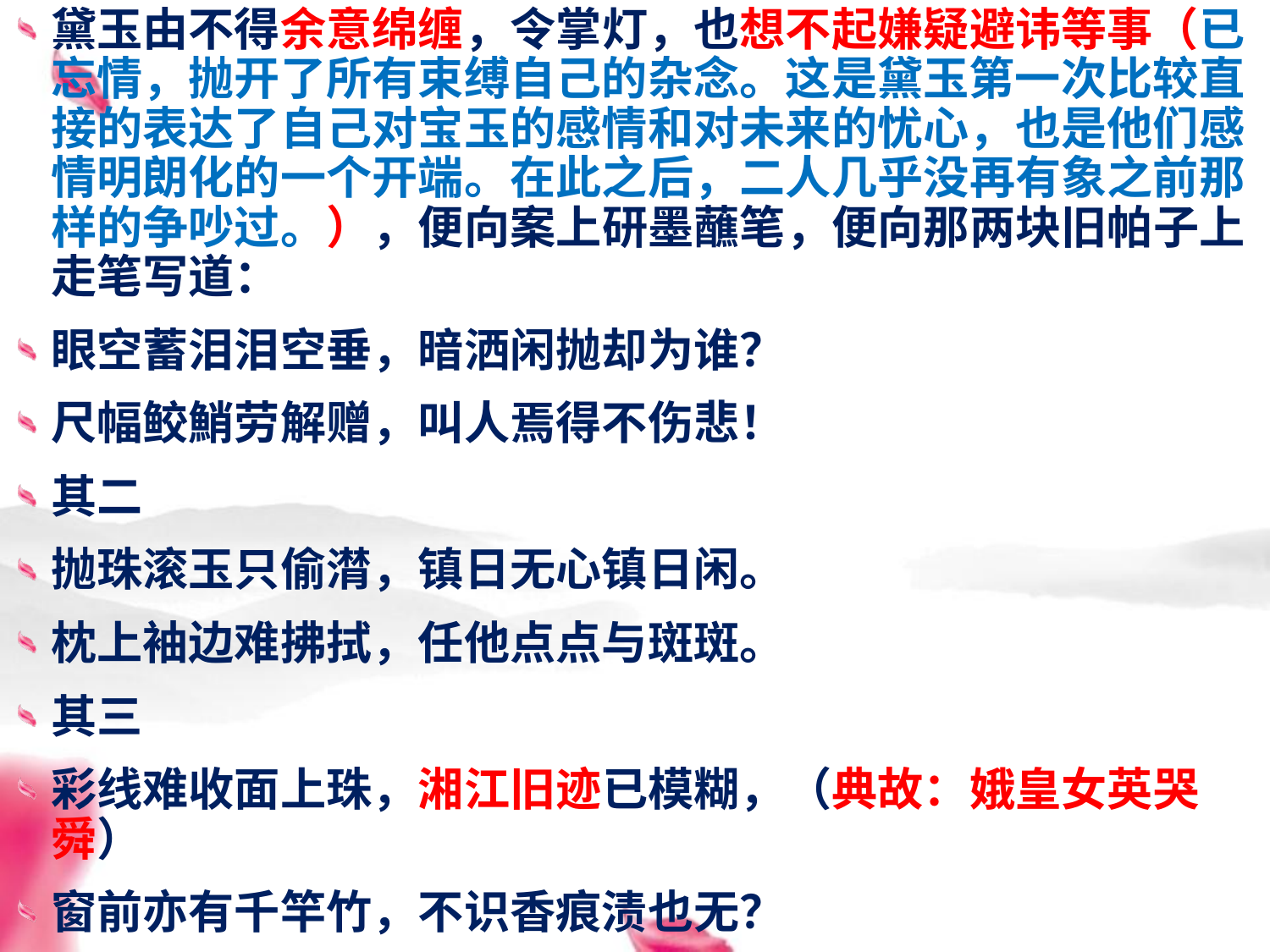

黛玉由不得余意绵缠，令掌灯，也想不起嫌疑避讳等事（已忘情，抛开了所有束缚自己的杂念。这是黛玉第一次比较直接的表达了自己对宝玉的感情和对未来的忧心，也是他们感情明朗化的一个开端。在此之后，二人几乎没再有象之前那样的争吵过。），便向案上研墨蘸笔，便向那两块旧帕子上走笔写道：
眼空蓄泪泪空垂，暗洒闲抛却为谁？
尺幅鲛鮹劳解赠，叫人焉得不伤悲！
其二
抛珠滚玉只偷潸，镇日无心镇日闲。
枕上袖边难拂拭，任他点点与斑斑。
其三
彩线难收面上珠，湘江旧迹已模糊，（典故：娥皇女英哭舜）
窗前亦有千竿竹，不识香痕渍也无？